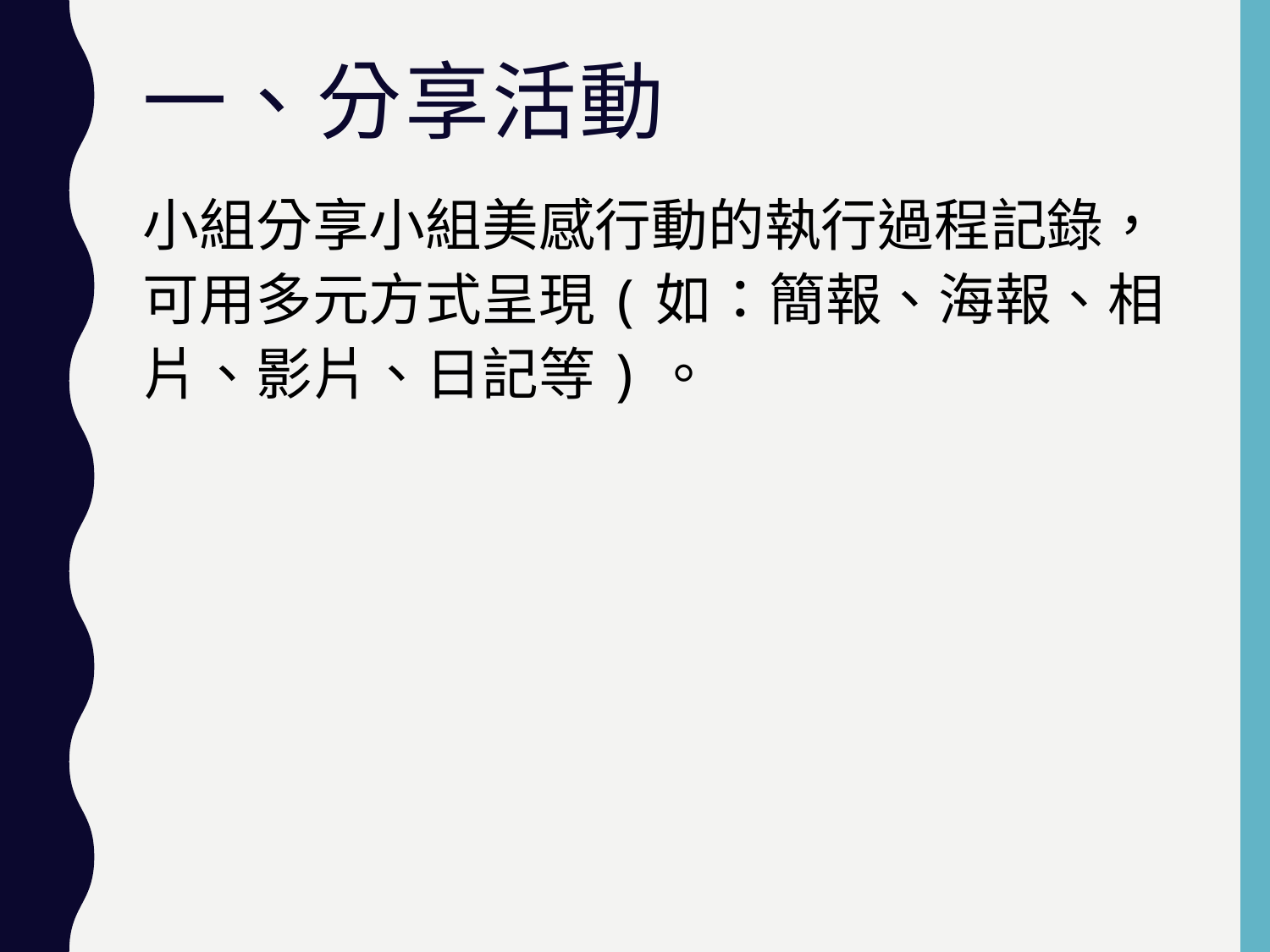

# 一、分享活動
小組分享小組美感行動的執行過程記錄，可用多元方式呈現(如：簡報、海報、相片、影片、日記等)。